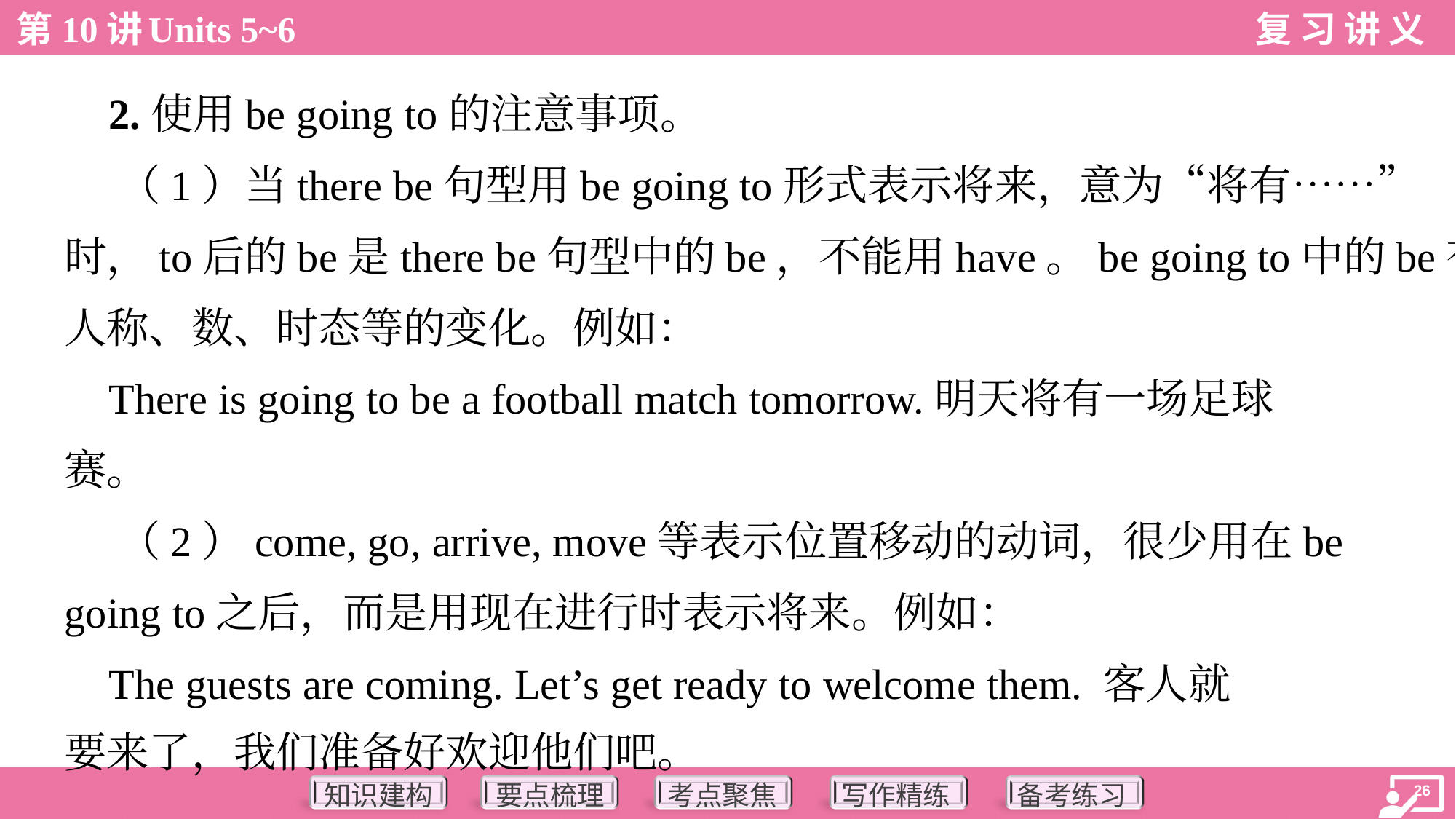

2.使用be going to的注意事项。
    （1）当there be句型用be going to形式表示将来，意为“将有……”
时，to后的be是there be句型中的be，不能用have。be going to中的be有
人称、数、时态等的变化。例如：
    There is going to be a football match tomorrow.明天将有一场足球
赛。
    （2）come, go, arrive, move等表示位置移动的动词，很少用在be
going to之后，而是用现在进行时表示将来。例如：
    The guests are coming. Let’s get ready to welcome them. 客人就
要来了，我们准备好欢迎他们吧。